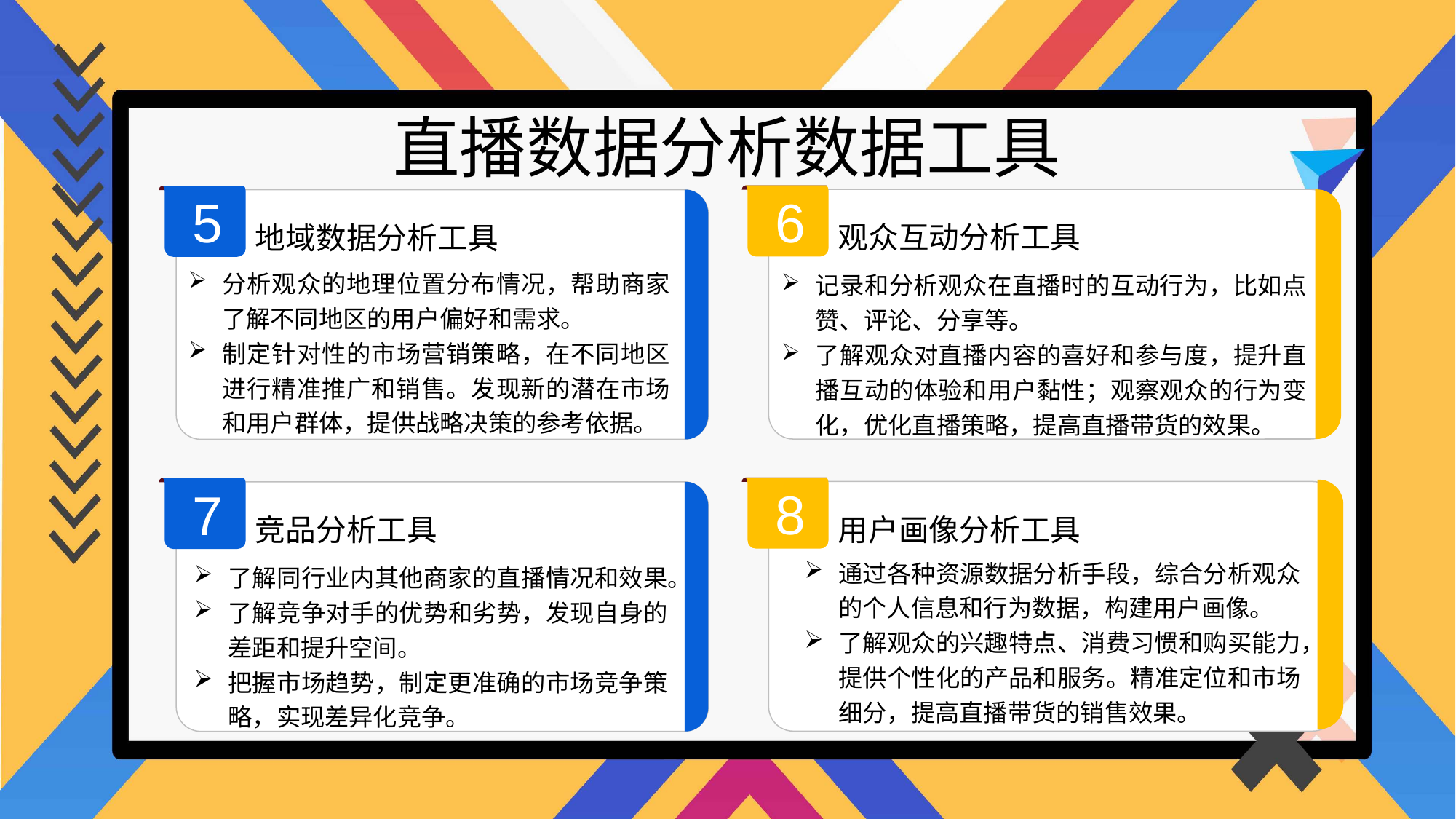

直播数据分析数据工具
6
5

观众互动分析工具
地域数据分析工具
分析观众的地理位置分布情况，帮助商家了解不同地区的用户偏好和需求。
制定针对性的市场营销策略，在不同地区进行精准推广和销售。发现新的潜在市场和用户群体，提供战略决策的参考依据。
记录和分析观众在直播时的互动行为，比如点赞、评论、分享等。
了解观众对直播内容的喜好和参与度，提升直播互动的体验和用户黏性；观察观众的行为变化，优化直播策略，提高直播带货的效果。
8
7

用户画像分析工具
竞品分析工具
通过各种资源数据分析手段，综合分析观众的个人信息和行为数据，构建用户画像。
了解观众的兴趣特点、消费习惯和购买能力，提供个性化的产品和服务。精准定位和市场细分，提高直播带货的销售效果。
了解同行业内其他商家的直播情况和效果。
了解竞争对手的优势和劣势，发现自身的差距和提升空间。
把握市场趋势，制定更准确的市场竞争策略，实现差异化竞争。